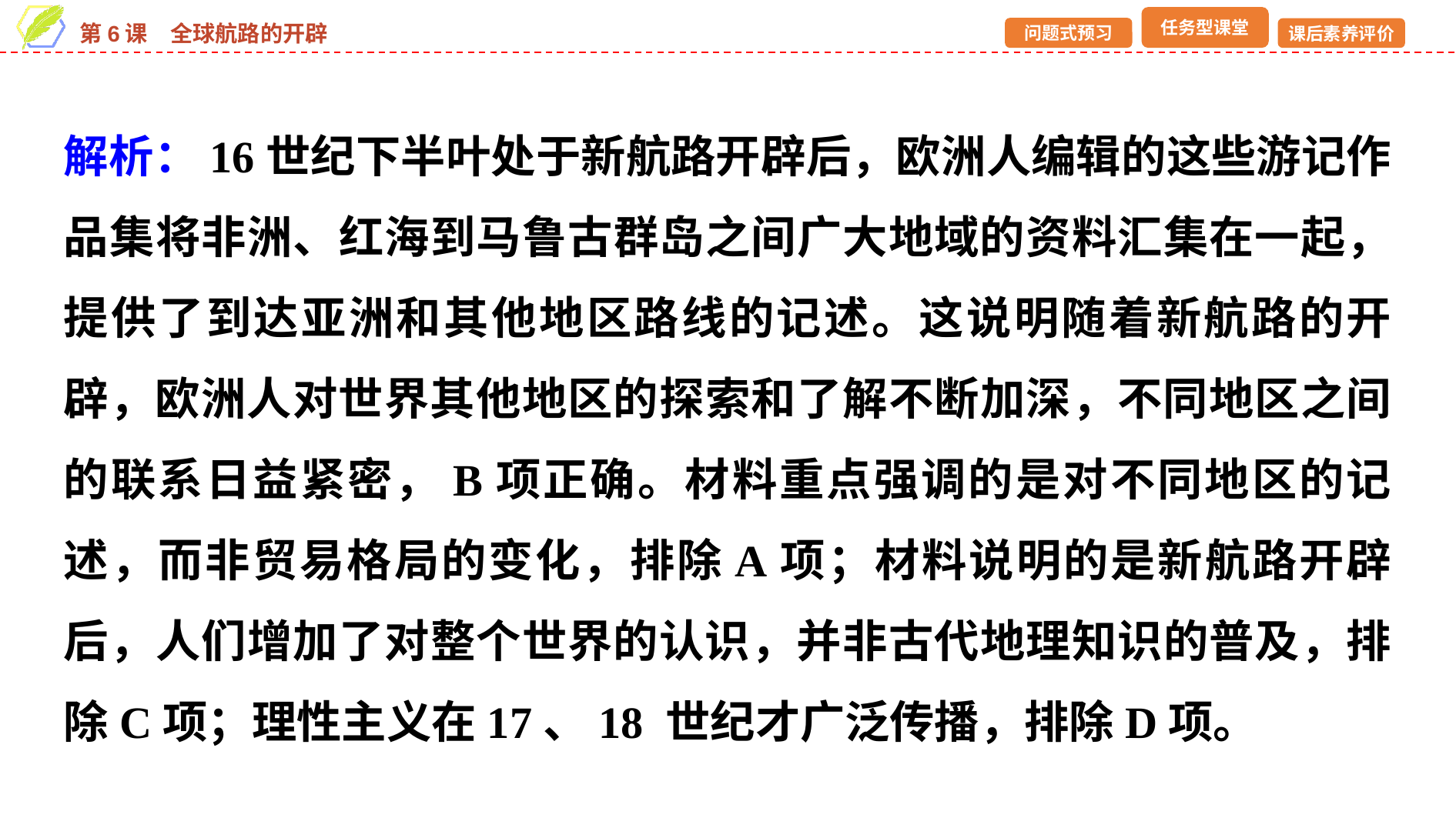

解析：16世纪下半叶处于新航路开辟后，欧洲人编辑的这些游记作品集将非洲、红海到马鲁古群岛之间广大地域的资料汇集在一起，提供了到达亚洲和其他地区路线的记述。这说明随着新航路的开辟，欧洲人对世界其他地区的探索和了解不断加深，不同地区之间的联系日益紧密，B项正确。材料重点强调的是对不同地区的记述，而非贸易格局的变化，排除A项；材料说明的是新航路开辟后，人们增加了对整个世界的认识，并非古代地理知识的普及，排除C项；理性主义在17、18 世纪才广泛传播，排除D项。